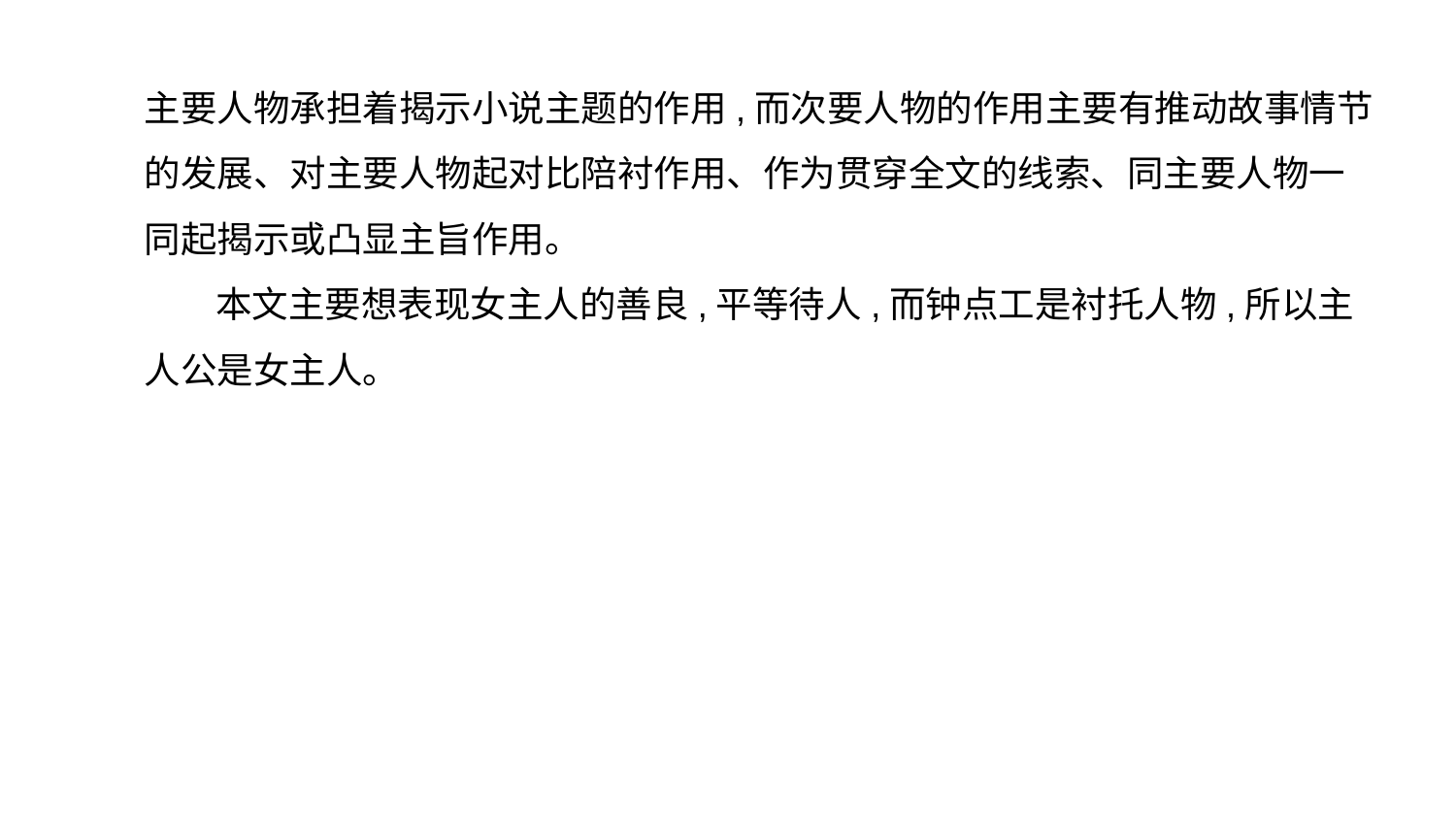

主要人物承担着揭示小说主题的作用,而次要人物的作用主要有推动故事情节的发展、对主要人物起对比陪衬作用、作为贯穿全文的线索、同主要人物一同起揭示或凸显主旨作用。
本文主要想表现女主人的善良,平等待人,而钟点工是衬托人物,所以主人公是女主人。